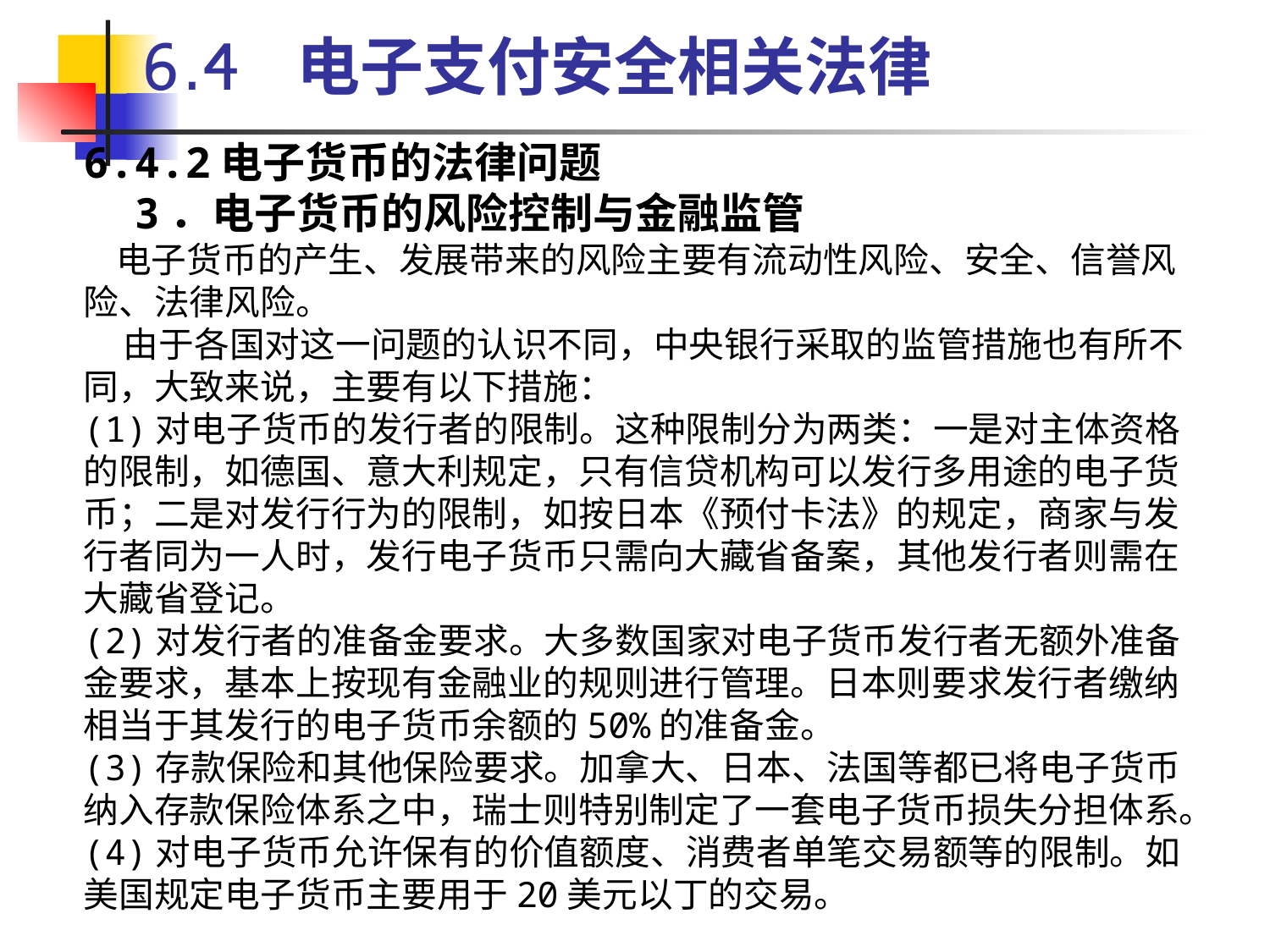

6.4  电子支付安全相关法律
6.4.2电子货币的法律问题
  3．电子货币的风险控制与金融监管
   电子货币的产生、发展带来的风险主要有流动性风险、安全、信誉风险、法律风险。
    由于各国对这一问题的认识不同，中央银行采取的监管措施也有所不同，大致来说，主要有以下措施：
(1)对电子货币的发行者的限制。这种限制分为两类：一是对主体资格的限制，如德国、意大利规定，只有信贷机构可以发行多用途的电子货币；二是对发行行为的限制，如按日本《预付卡法》的规定，商家与发行者同为一人时，发行电子货币只需向大藏省备案，其他发行者则需在大藏省登记。
(2)对发行者的准备金要求。大多数国家对电子货币发行者无额外准备金要求，基本上按现有金融业的规则进行管理。日本则要求发行者缴纳相当于其发行的电子货币余额的50%的准备金。
(3)存款保险和其他保险要求。加拿大、日本、法国等都已将电子货币纳入存款保险体系之中，瑞士则特别制定了一套电子货币损失分担体系。
(4)对电子货币允许保有的价值额度、消费者单笔交易额等的限制。如美国规定电子货币主要用于20美元以丁的交易。